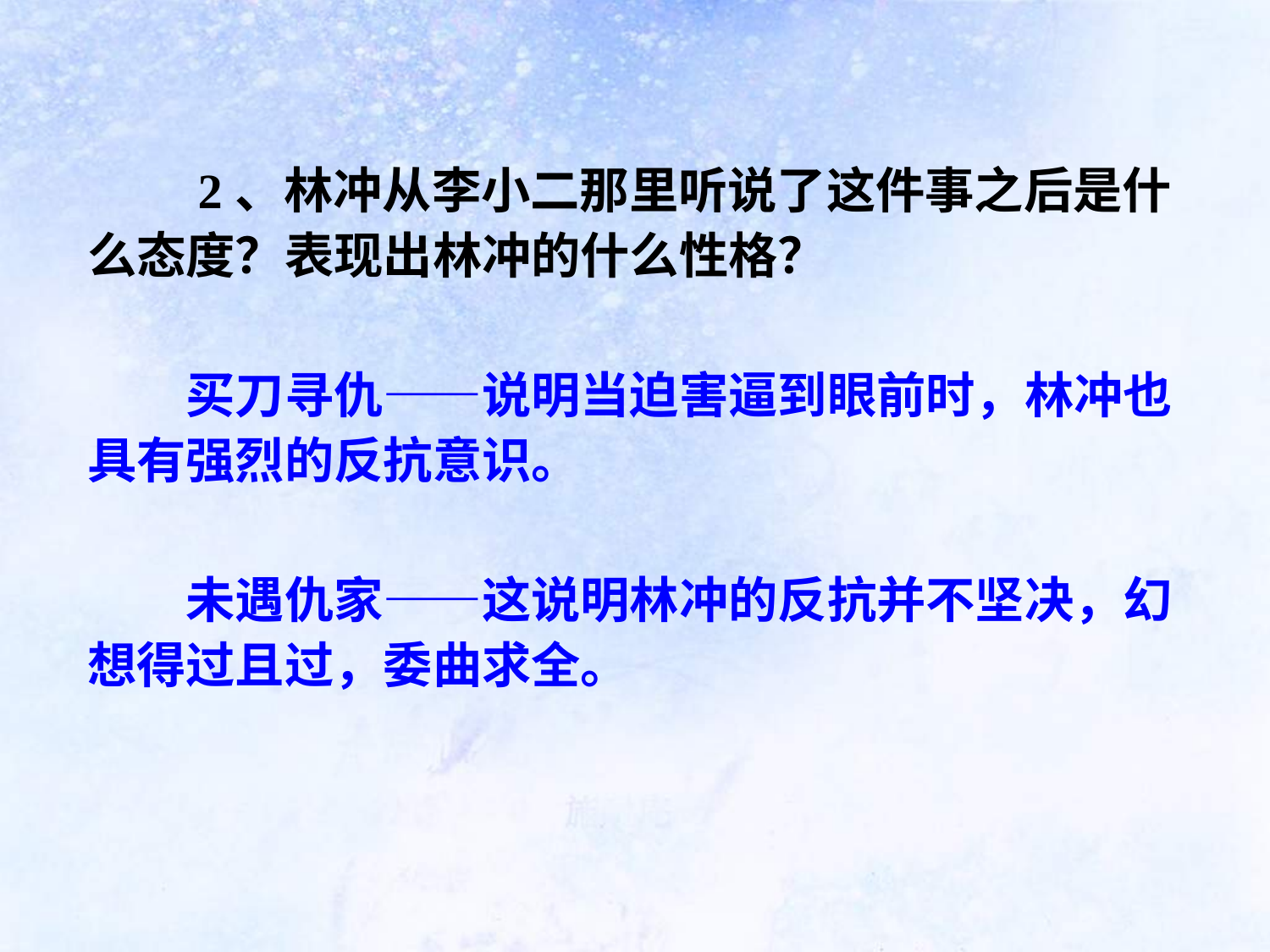

2、林冲从李小二那里听说了这件事之后是什么态度？表现出林冲的什么性格？

　　买刀寻仇——说明当迫害逼到眼前时，林冲也具有强烈的反抗意识。

　　未遇仇家——这说明林冲的反抗并不坚决，幻想得过且过，委曲求全。